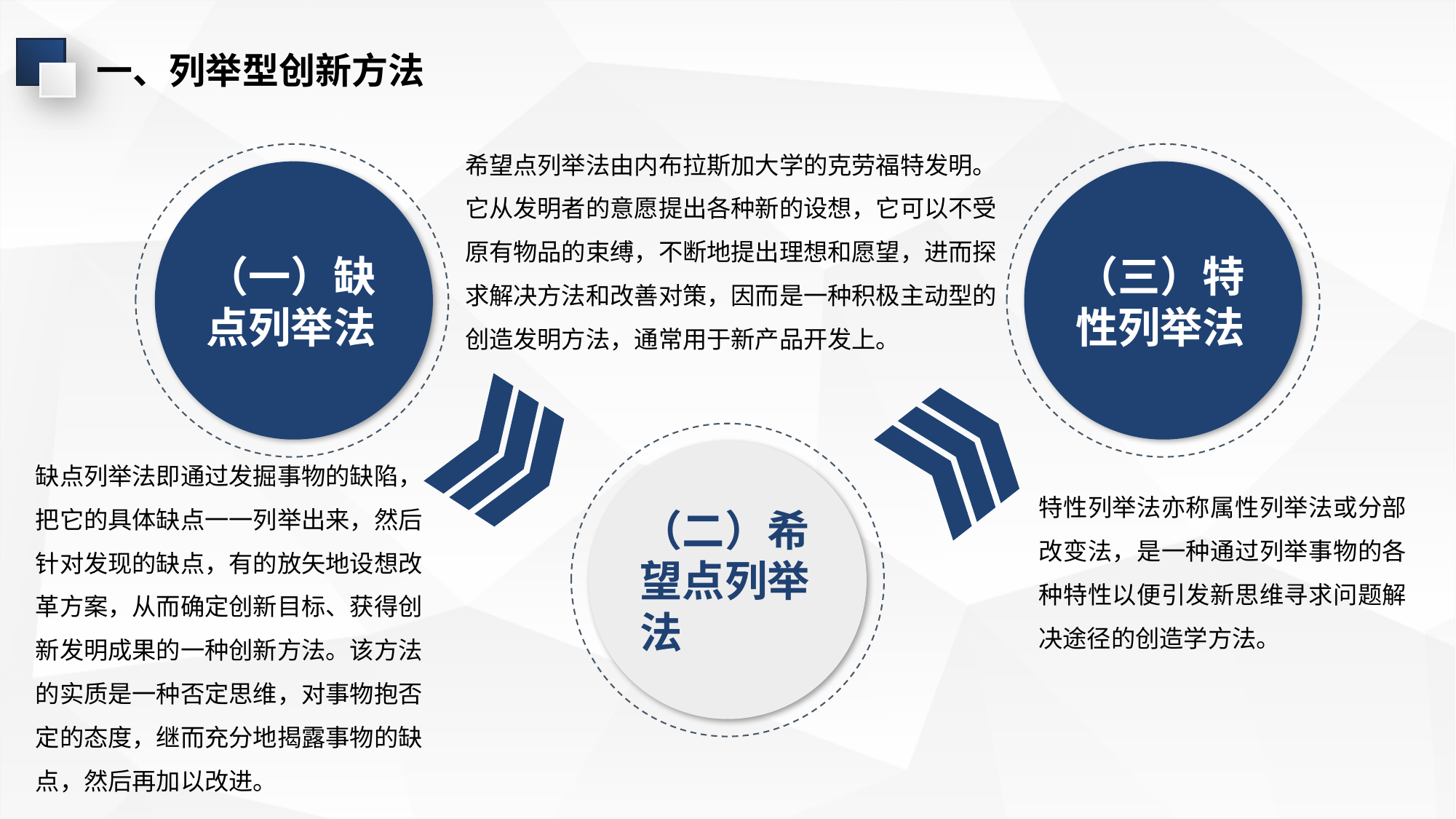

一、列举型创新方法
希望点列举法由内布拉斯加大学的克劳福特发明。它从发明者的意愿提出各种新的设想，它可以不受原有物品的束缚，不断地提出理想和愿望，进而探求解决方法和改善对策，因而是一种积极主动型的创造发明方法，通常用于新产品开发上。

（一）缺点列举法
（三）特性列举法

缺点列举法即通过发掘事物的缺陷，把它的具体缺点一一列举出来，然后针对发现的缺点，有的放矢地设想改革方案，从而确定创新目标、获得创新发明成果的一种创新方法。该方法的实质是一种否定思维，对事物抱否定的态度，继而充分地揭露事物的缺点，然后再加以改进。
（二）希望点列举法
特性列举法亦称属性列举法或分部改变法，是一种通过列举事物的各种特性以便引发新思维寻求问题解决途径的创造学方法。